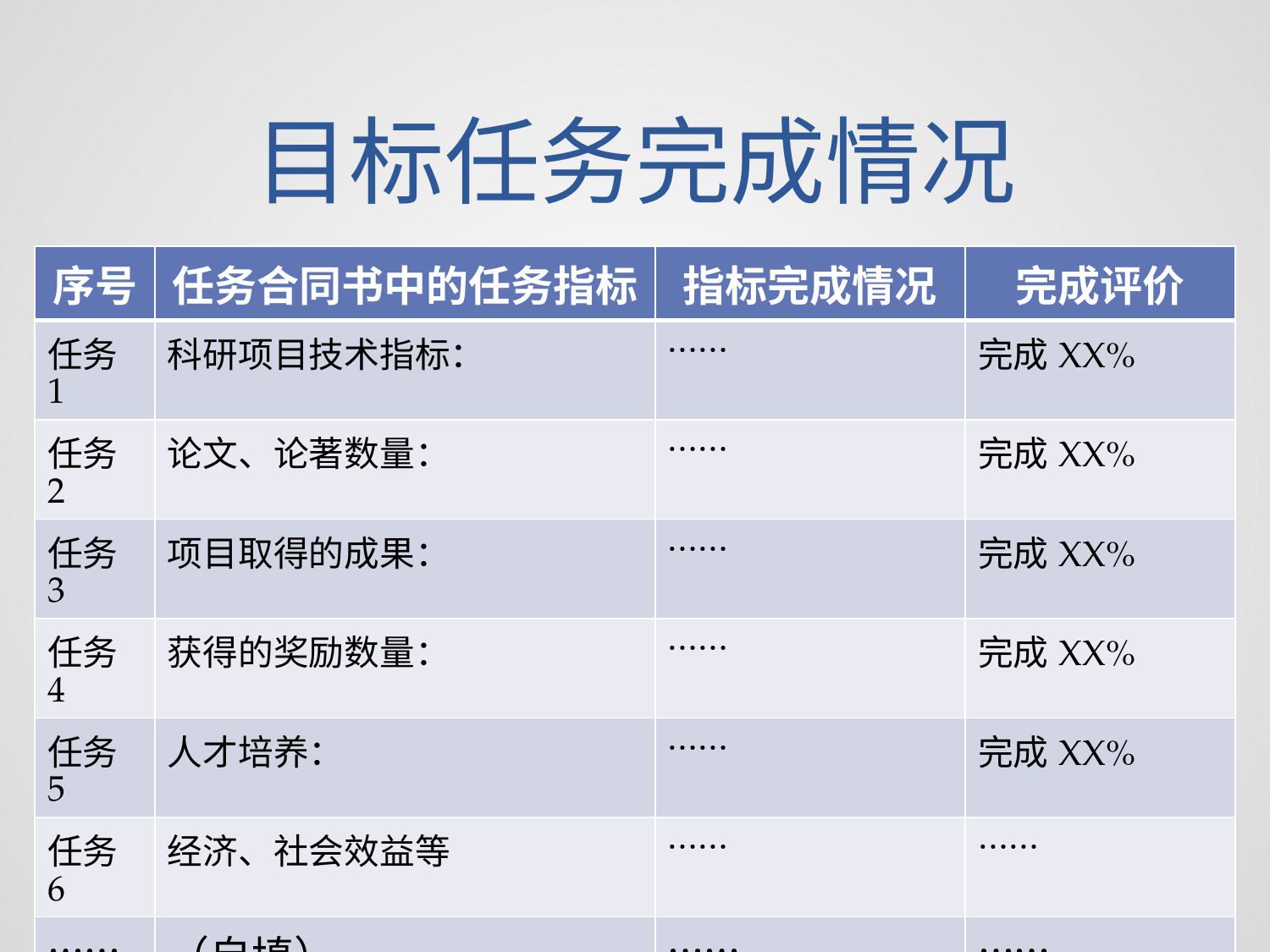

# 目标任务完成情况
| 序号 | 任务合同书中的任务指标 | 指标完成情况 | 完成评价 |
| --- | --- | --- | --- |
| 任务1 | 科研项目技术指标： | …… | 完成XX% |
| 任务2 | 论文、论著数量： | …… | 完成XX% |
| 任务3 | 项目取得的成果： | …… | 完成XX% |
| 任务4 | 获得的奖励数量： | …… | 完成XX% |
| 任务5 | 人才培养： | …… | 完成XX% |
| 任务6 | 经济、社会效益等 | …… | …… |
| …… | （自填）…… | …… | …… |
2